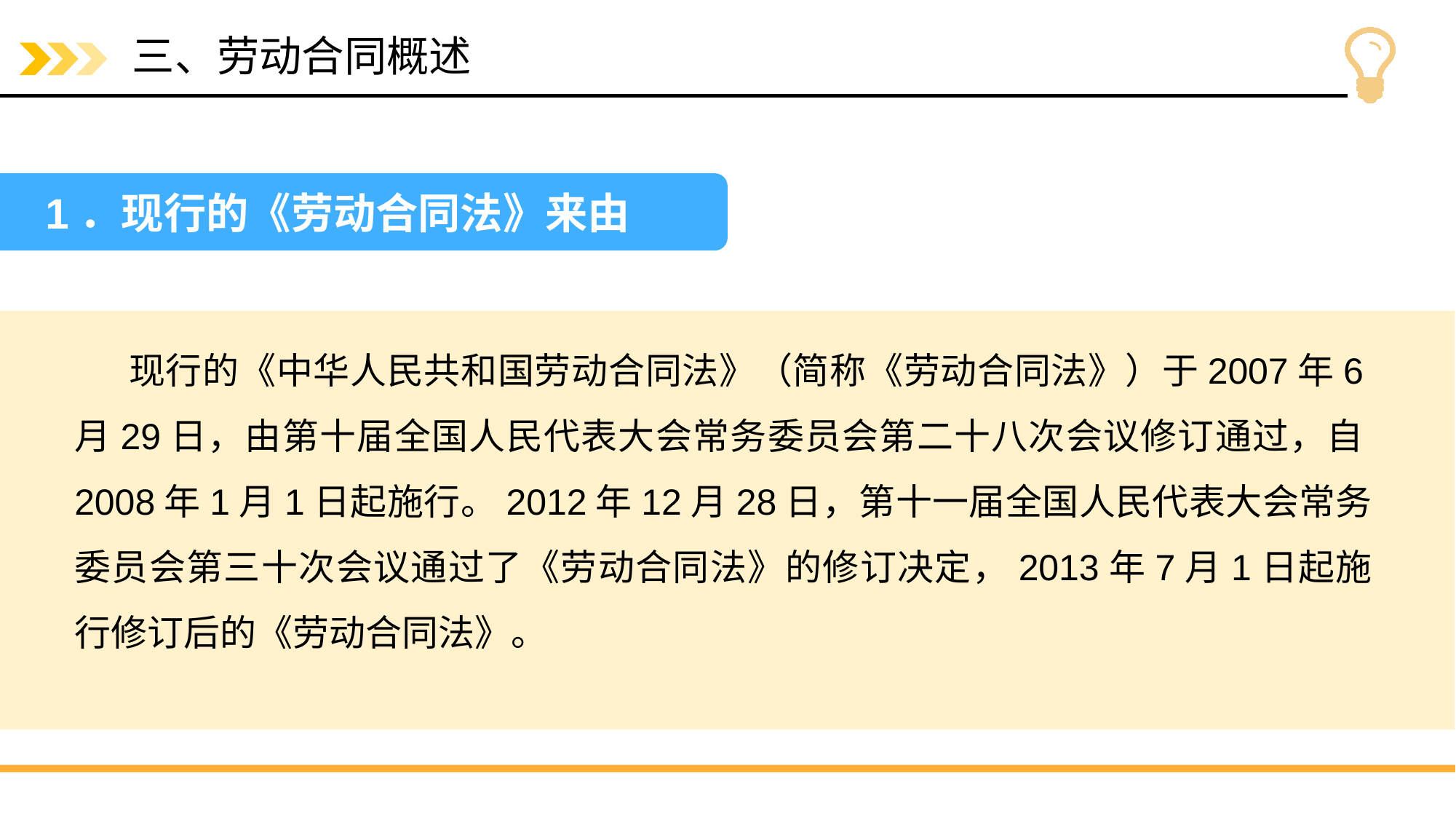

15
# 三、劳动合同概述
1．现行的《劳动合同法》来由

现行的《中华人民共和国劳动合同法》（简称《劳动合同法》）于2007年6月29日，由第十届全国人民代表大会常务委员会第二十八次会议修订通过，自2008年1月1日起施行。2012年12月28日，第十一届全国人民代表大会常务委员会第三十次会议通过了《劳动合同法》的修订决定，2013年7月1日起施行修订后的《劳动合同法》。